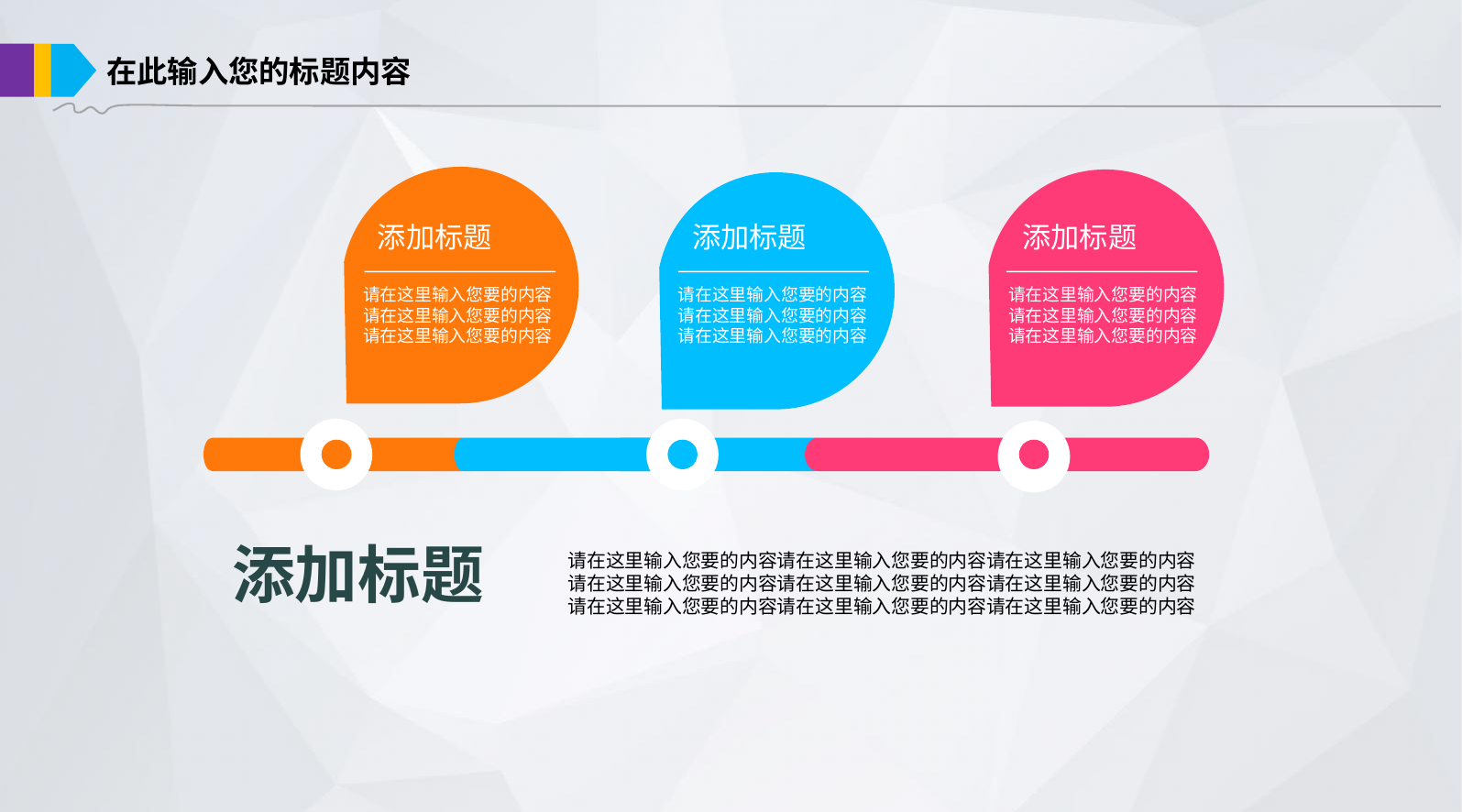

在此输入您的标题内容

添加标题
添加标题
添加标题

请在这里输入您要的内容
请在这里输入您要的内容
请在这里输入您要的内容

请在这里输入您要的内容
请在这里输入您要的内容
请在这里输入您要的内容

请在这里输入您要的内容
请在这里输入您要的内容
请在这里输入您要的内容

添加标题
请在这里输入您要的内容请在这里输入您要的内容请在这里输入您要的内容
请在这里输入您要的内容请在这里输入您要的内容请在这里输入您要的内容
请在这里输入您要的内容请在这里输入您要的内容请在这里输入您要的内容